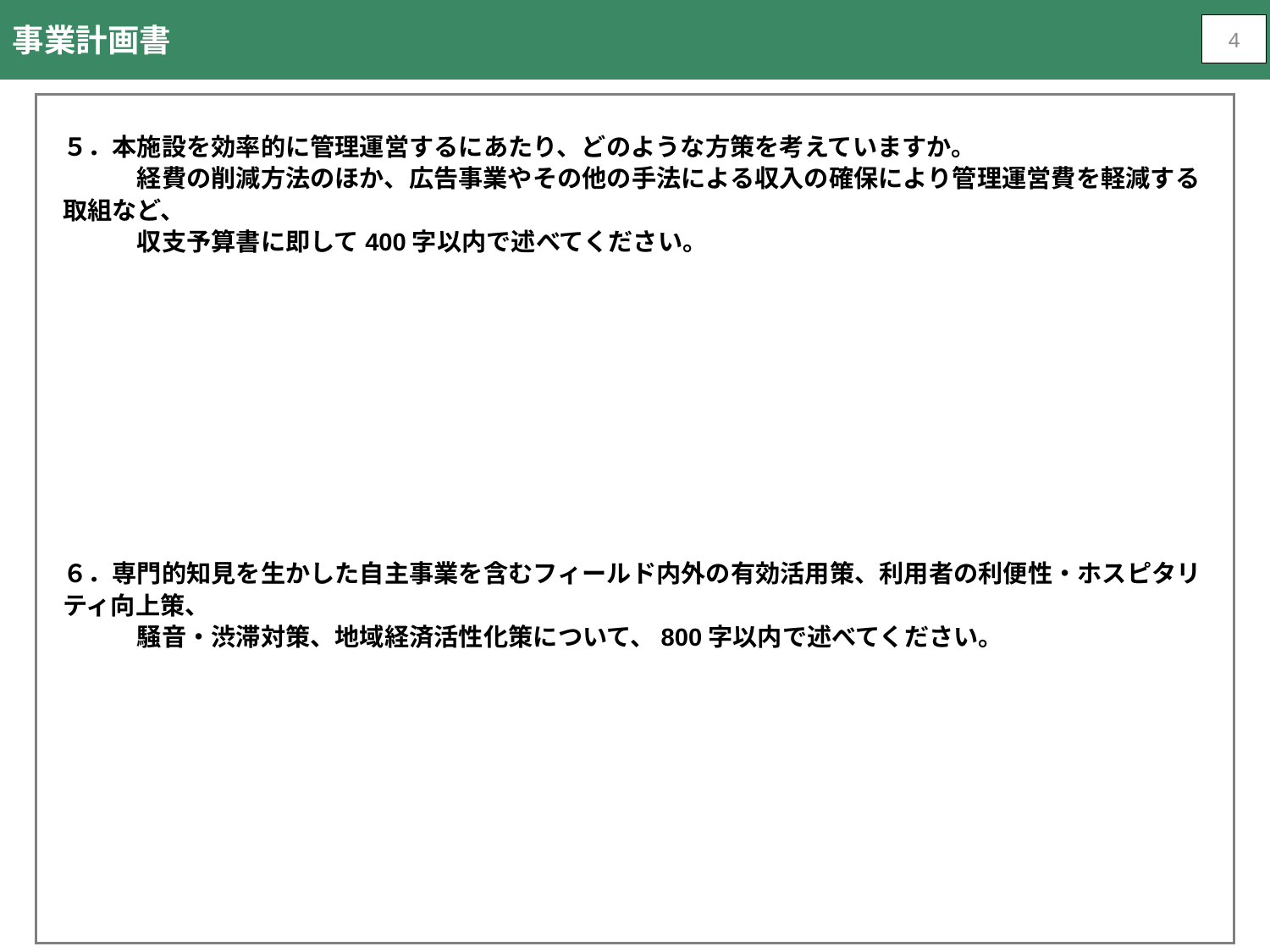

事業計画書
4

５．本施設を効率的に管理運営するにあたり、どのような方策を考えていますか。
　　　経費の削減方法のほか、広告事業やその他の手法による収入の確保により管理運営費を軽減する取組など、
　　　収支予算書に即して400字以内で述べてください。

６．専門的知見を生かした自主事業を含むフィールド内外の有効活用策、利用者の利便性・ホスピタリティ向上策、
　　　騒音・渋滞対策、地域経済活性化策について、800字以内で述べてください。